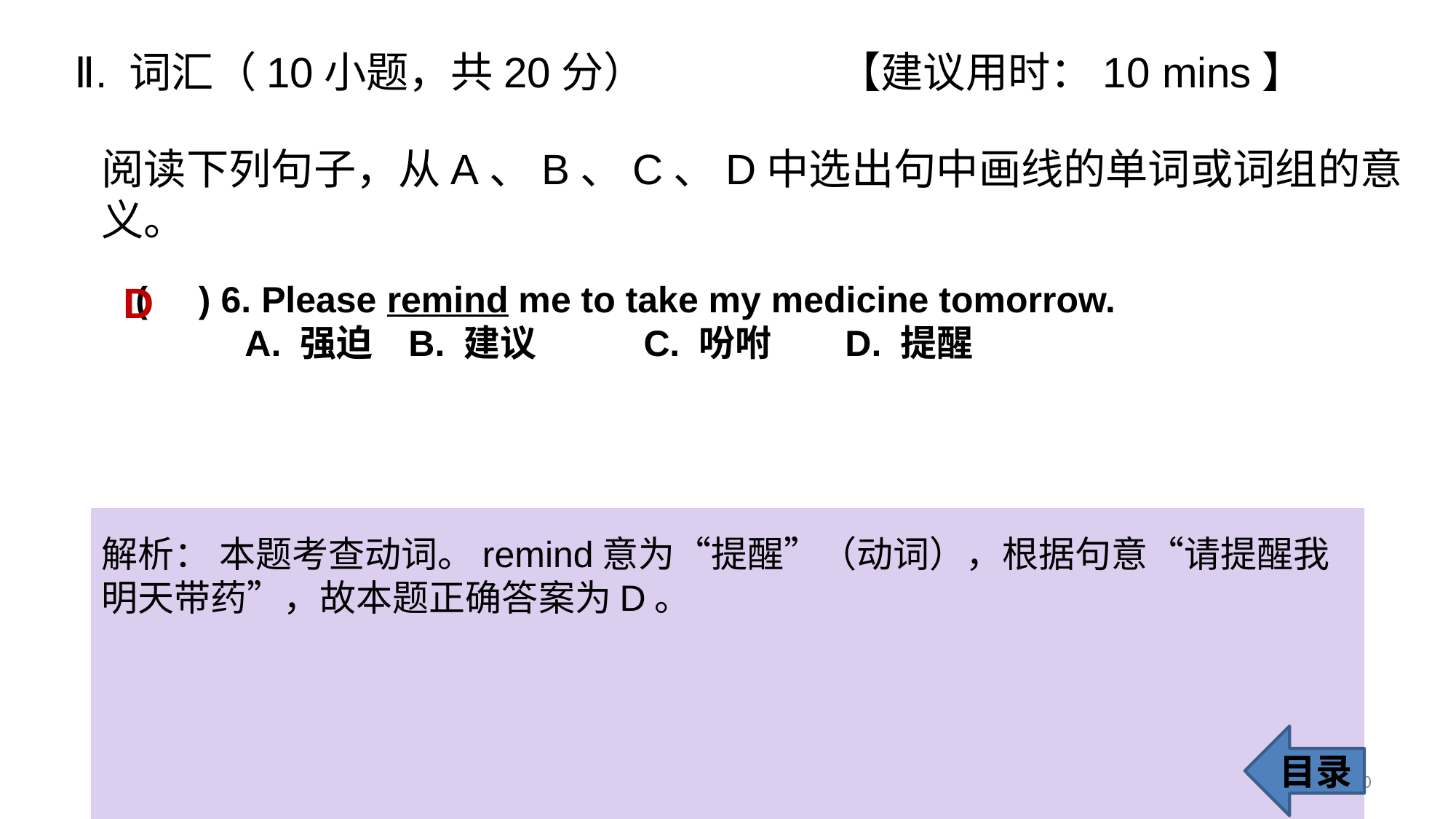

Ⅱ. 词汇（10小题，共20分） 		【建议用时：10 mins】
阅读下列句子，从A、B、C、D中选出句中画线的单词或词组的意义。
D
(     ) 6. Please remind me to take my medicine tomorrow.
A. 强迫 	B. 建议	 C. 吩咐 	D. 提醒

解析： 本题考查动词。remind意为“提醒”（动词），根据句意“请提醒我明天带药”，故本题正确答案为D。
目录
10